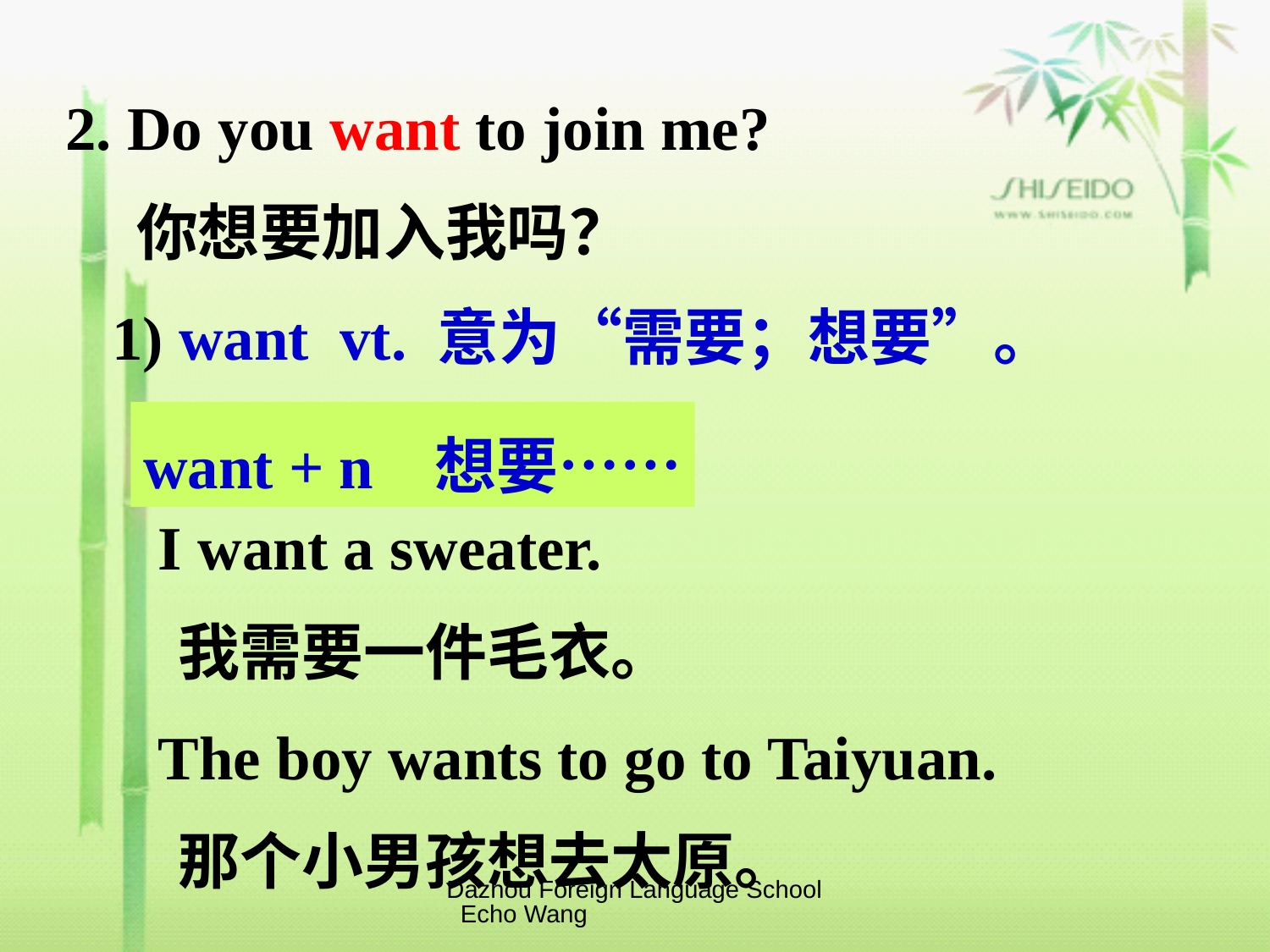

2. Do you want to join me?
    你想要加入我吗？
   1) want  vt. 意为“需要；想要”。

      I want a sweater.
       我需要一件毛衣。
      The boy wants to go to Taiyuan.
       那个小男孩想去太原。
want + n   想要……
Dazhou Foreign Language School  Echo Wang